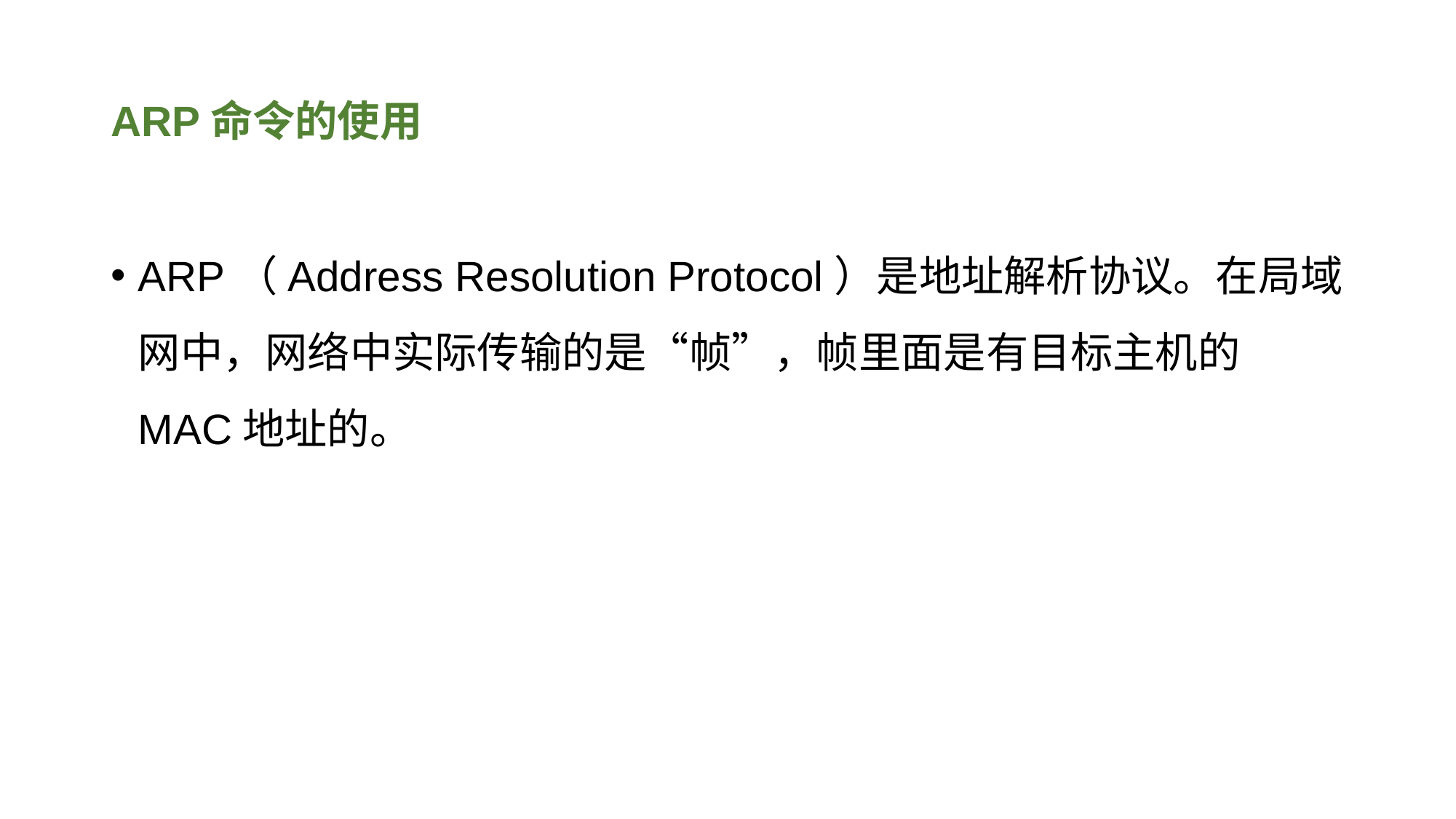

# ARP命令的使用
ARP（Address Resolution Protocol）是地址解析协议。在局域网中，网络中实际传输的是“帧”，帧里面是有目标主机的MAC地址的。